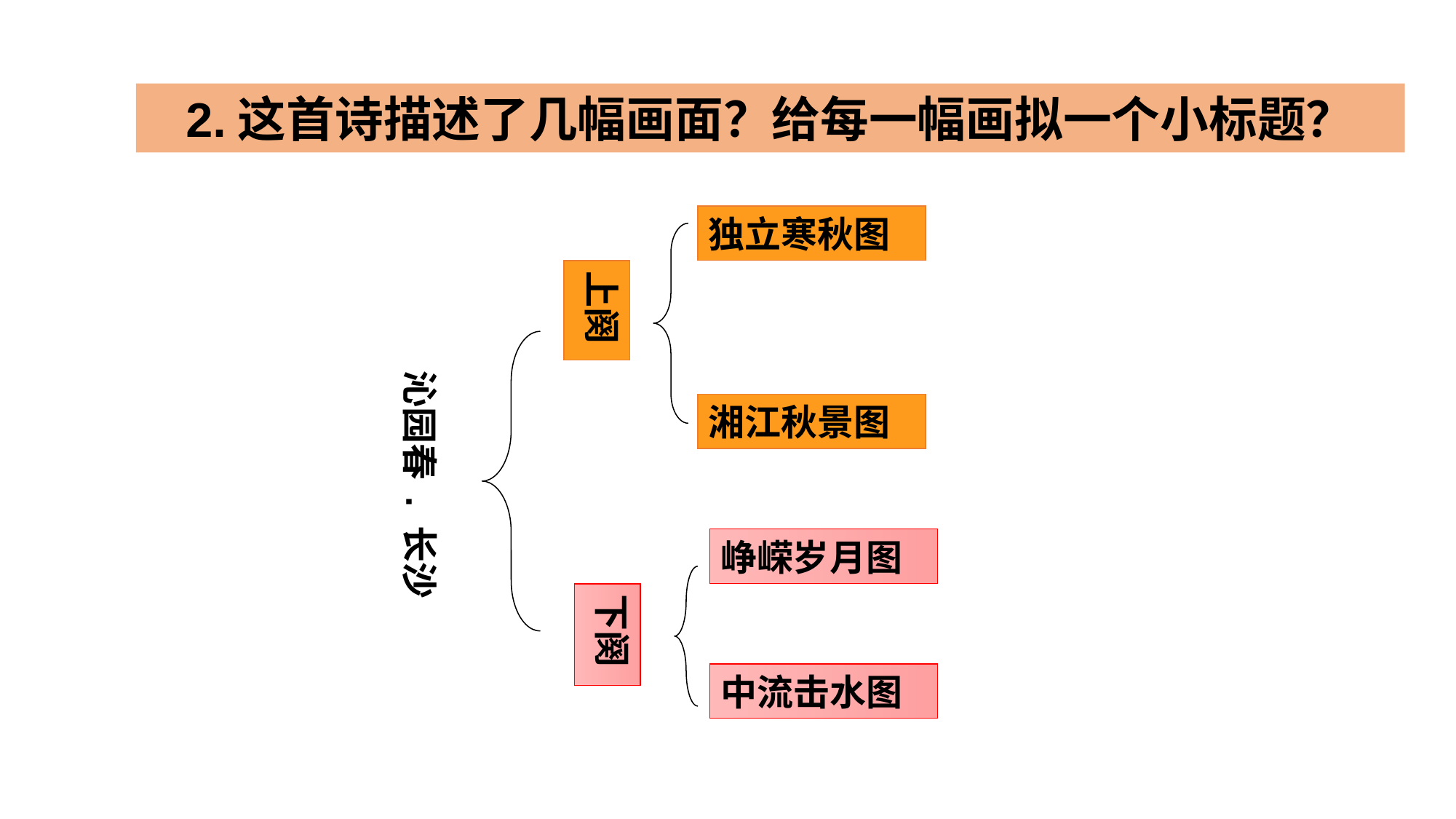

2.这首诗描述了几幅画面？给每一幅画拟一个小标题？
独立寒秋图

上阕

沁园春 . 长沙
湘江秋景图
峥嵘岁月图

下阕
中流击水图